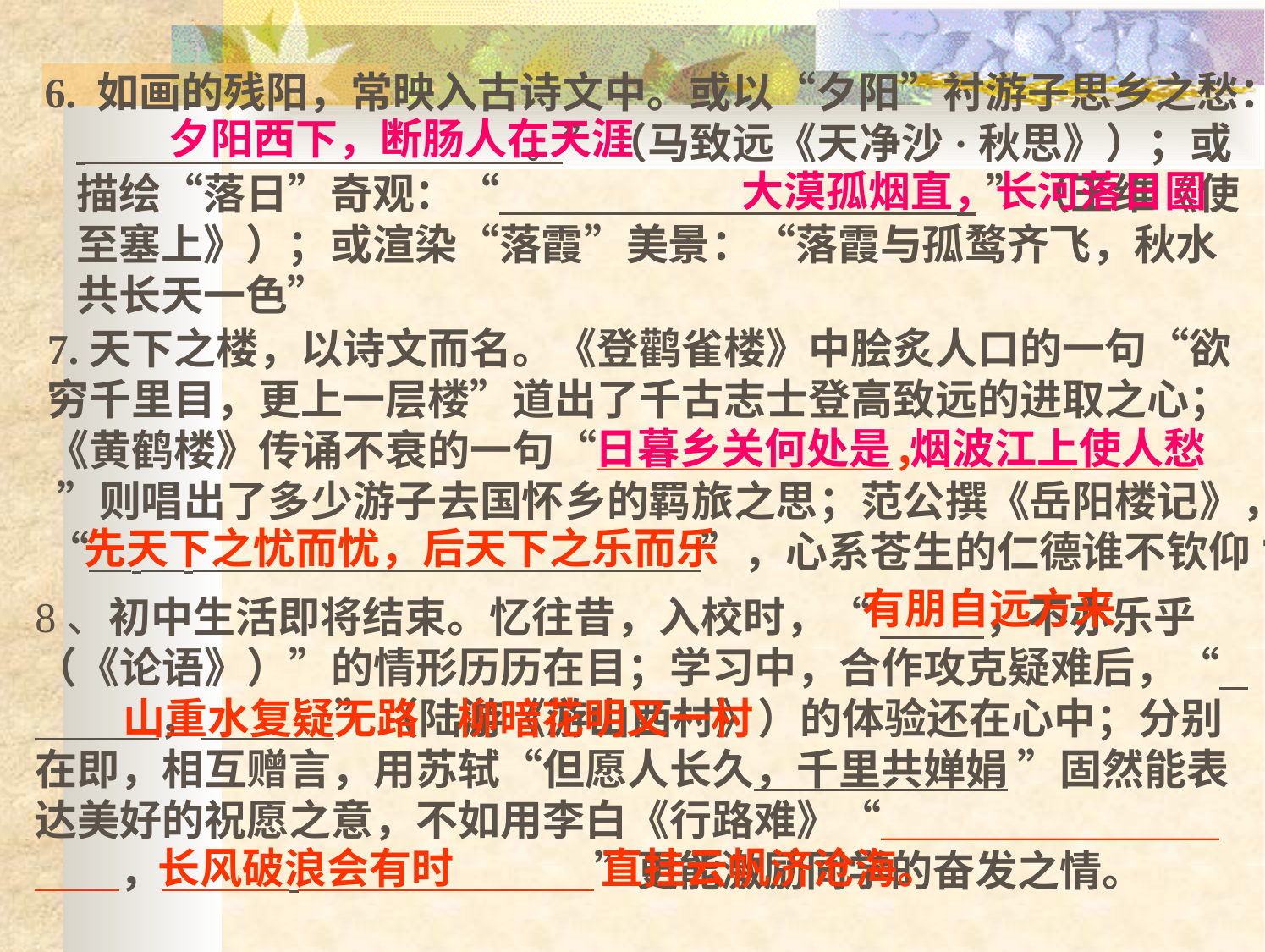

6. 如画的残阳，常映入古诗文中。或以“夕阳”衬游子思乡之愁：                                                        。”（马致远《天净沙·秋思》）；或描绘“落日”奇观：“                                                            ”（王维《使至塞上》）；或渲染“落霞”美景：“落霞与孤鹜齐飞，秋水共长天一色”
夕阳西下，断肠人在天涯
大漠孤烟直，长河落日圆
7.天下之楼，以诗文而名。《登鹳雀楼》中脍炙人口的一句“欲穷千里目，更上一层楼”道出了千古志士登高致远的进取之心；《黄鹤楼》传诵不衰的一句“＿＿＿＿＿＿＿， ＿＿＿＿＿＿  ”则唱出了多少游子去国怀乡的羁旅之思；范公撰《岳阳楼记》，“＿ ＿ ＿＿＿＿＿＿＿＿＿＿＿＿”，心系苍生的仁德谁不钦仰?
日暮乡关何处是  烟波江上使人愁
先天下之忧而忧，后天下之乐而乐
有朋自远方来
8、初中生活即将结束。忆往昔，入校时，“            ，不亦乐乎（《论语》）”的情形历历在目；学习中，合作攻克疑难后，“                 ，              ”（陆游《游山西村》）的体验还在心中；分别在即，相互赠言，用苏轼“但愿人长久，千里共婵娟 ”固然能表达美好的祝愿之意，不如用李白《行路难》“＿＿＿＿＿＿＿＿＿＿，＿＿＿ ＿＿＿＿＿＿＿”更能激励同学的奋发之情。

山重水复疑无路    柳暗花明又一村
   长风破浪会有时           　直挂云帆济沧海。